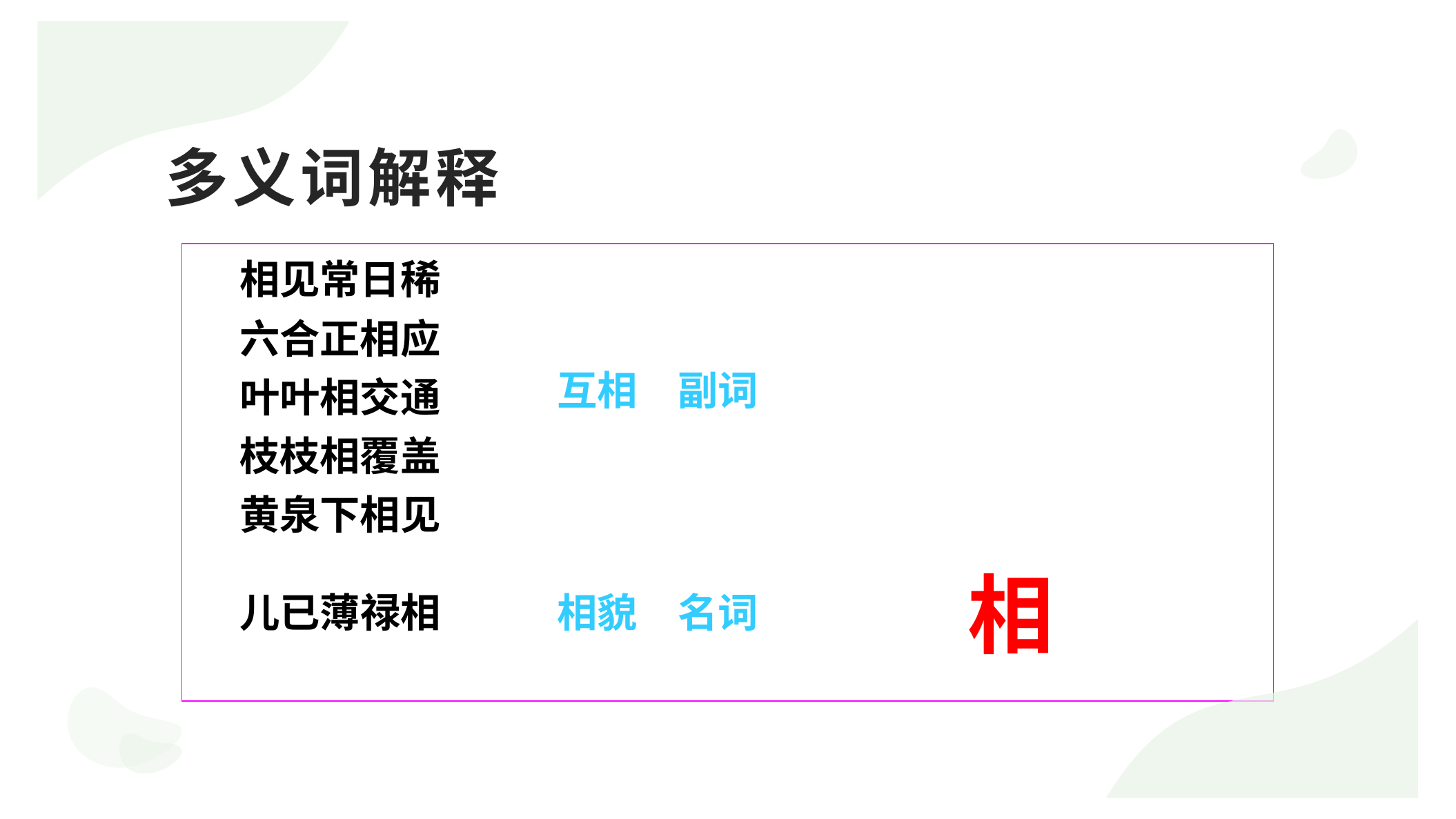

多义词解释

相见常日稀
六合正相应
叶叶相交通
枝枝相覆盖
黄泉下相见
互相　副词
相

相貌　名词
儿已薄禄相